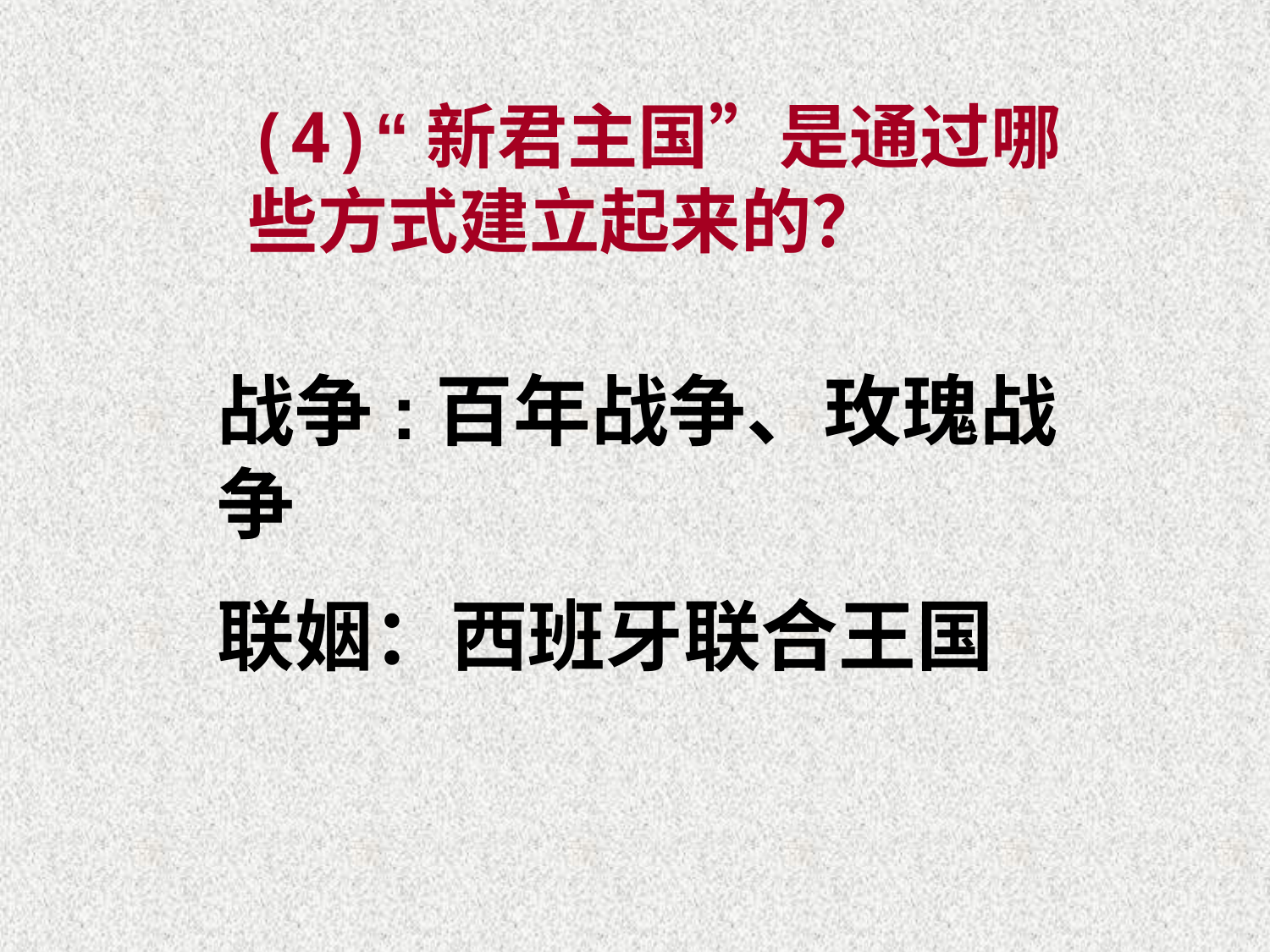

(4)“新君主国”是通过哪些方式建立起来的？
战争:百年战争、玫瑰战争
联姻：西班牙联合王国